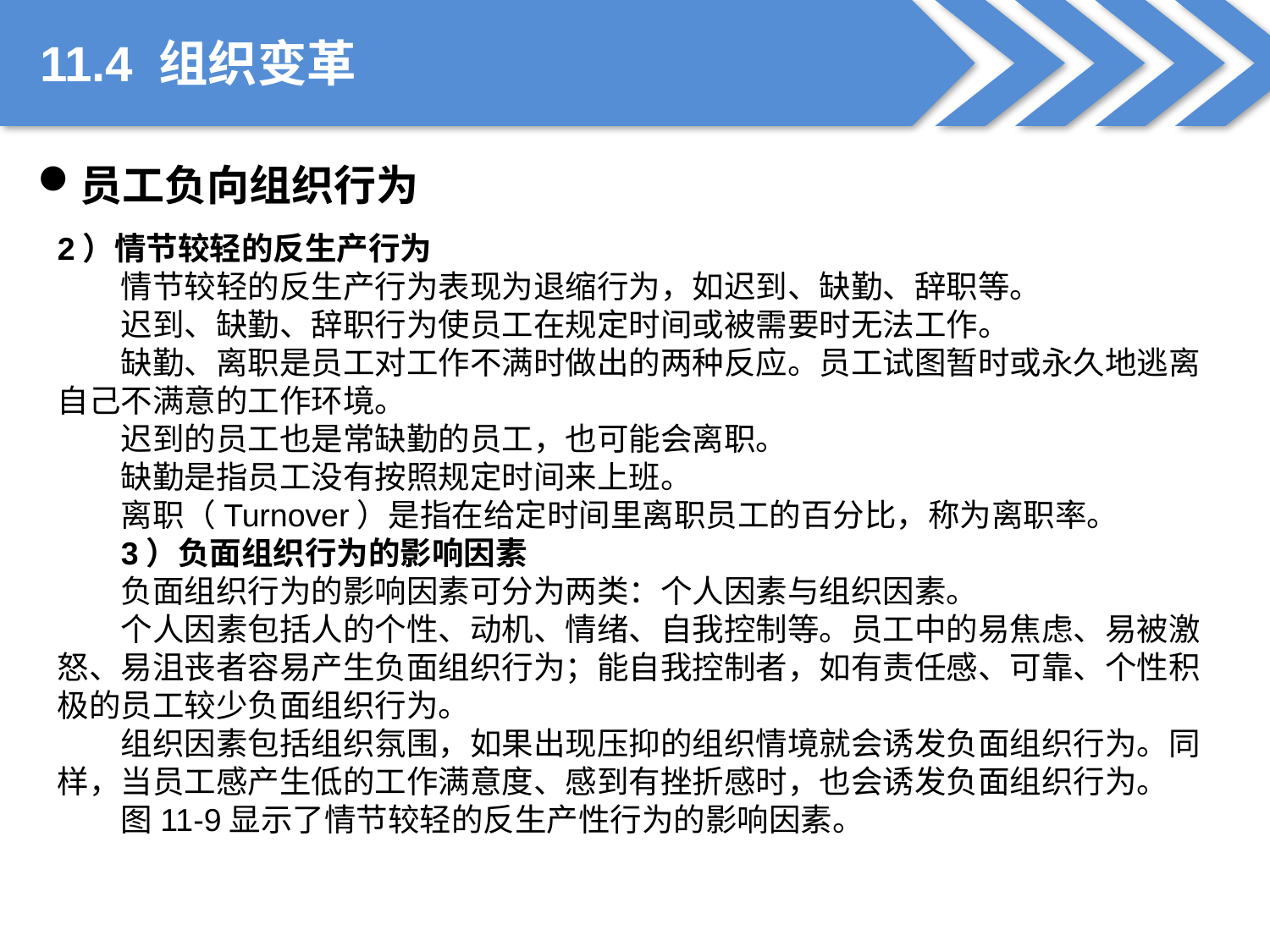

11.4 组织变革
员工负向组织行为
2）情节较轻的反生产行为
情节较轻的反生产行为表现为退缩行为，如迟到、缺勤、辞职等。
迟到、缺勤、辞职行为使员工在规定时间或被需要时无法工作。
缺勤、离职是员工对工作不满时做出的两种反应。员工试图暂时或永久地逃离自己不满意的工作环境。
迟到的员工也是常缺勤的员工，也可能会离职。
缺勤是指员工没有按照规定时间来上班。
离职（Turnover）是指在给定时间里离职员工的百分比，称为离职率。
3）负面组织行为的影响因素
负面组织行为的影响因素可分为两类：个人因素与组织因素。
个人因素包括人的个性、动机、情绪、自我控制等。员工中的易焦虑、易被激怒、易沮丧者容易产生负面组织行为；能自我控制者，如有责任感、可靠、个性积极的员工较少负面组织行为。
组织因素包括组织氛围，如果出现压抑的组织情境就会诱发负面组织行为。同样，当员工感产生低的工作满意度、感到有挫折感时，也会诱发负面组织行为。
图11-9显示了情节较轻的反生产性行为的影响因素。